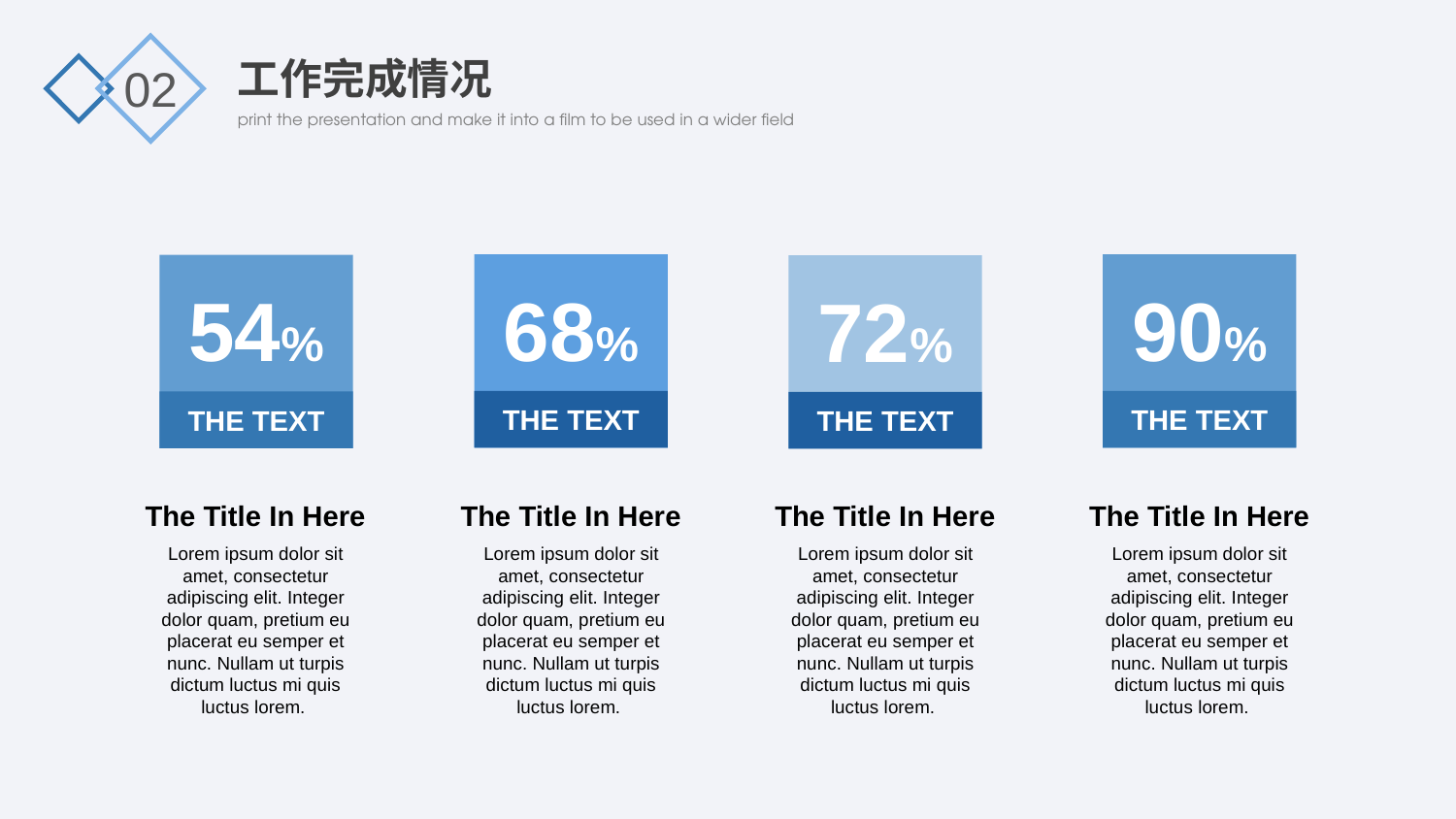

工作完成情况
02

THE TEXT
90%

THE TEXT
68%

THE TEXT
54%

THE TEXT
72%
The Title In Here
Lorem ipsum dolor sit amet, consectetur adipiscing elit. Integer dolor quam, pretium eu placerat eu semper et nunc. Nullam ut turpis dictum luctus mi quis luctus lorem.
The Title In Here
Lorem ipsum dolor sit amet, consectetur adipiscing elit. Integer dolor quam, pretium eu placerat eu semper et nunc. Nullam ut turpis dictum luctus mi quis luctus lorem.
The Title In Here
Lorem ipsum dolor sit amet, consectetur adipiscing elit. Integer dolor quam, pretium eu placerat eu semper et nunc. Nullam ut turpis dictum luctus mi quis luctus lorem.
The Title In Here
Lorem ipsum dolor sit amet, consectetur adipiscing elit. Integer dolor quam, pretium eu placerat eu semper et nunc. Nullam ut turpis dictum luctus mi quis luctus lorem.